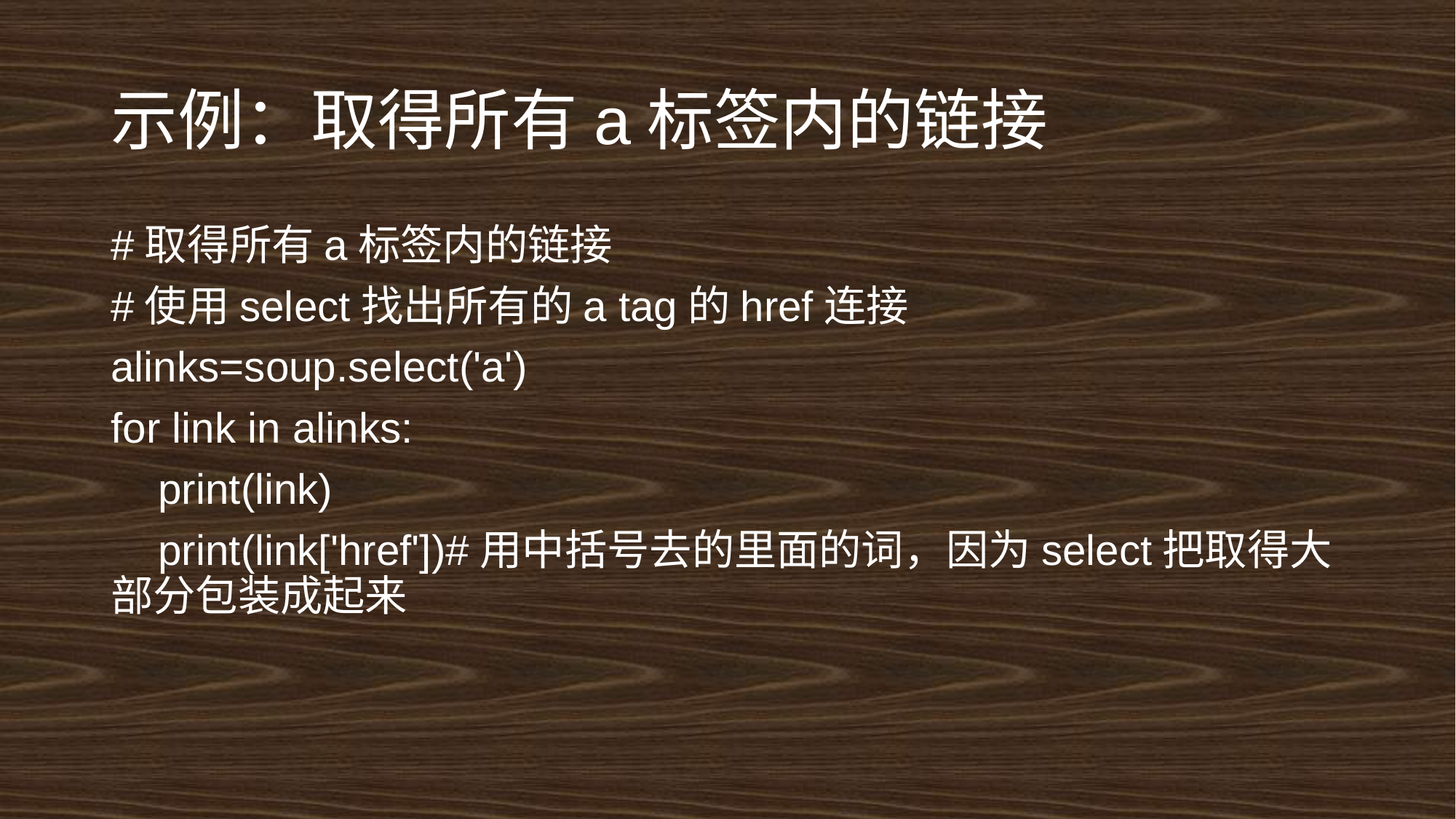

# 示例：取得所有a标签内的链接
#取得所有a标签内的链接
#使用select找出所有的a tag的href连接
alinks=soup.select('a')
for link in alinks:
    print(link)
    print(link['href'])#用中括号去的里面的词，因为select把取得大部分包装成起来